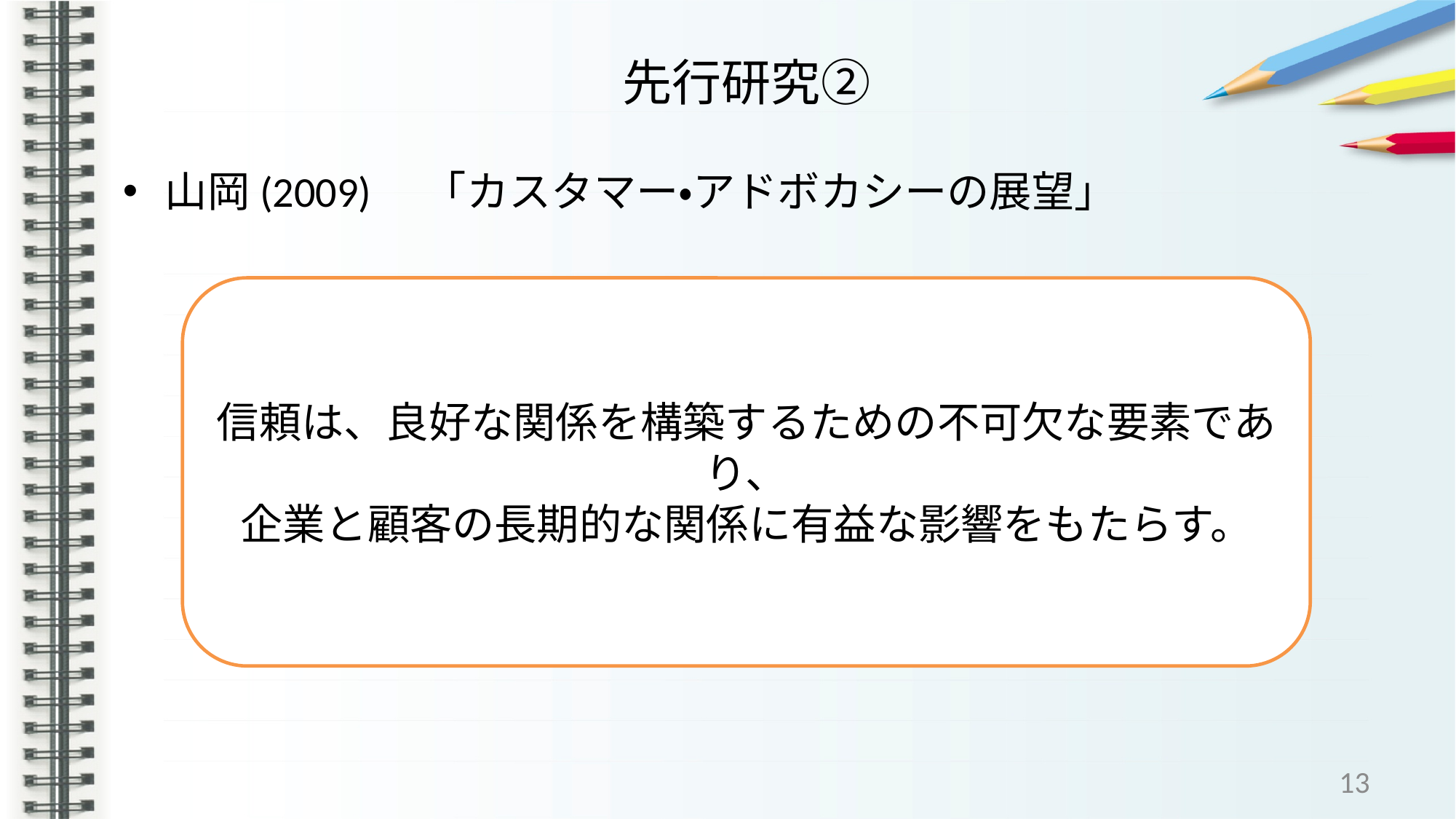

# 先行研究②
山岡(2009)　「カスタマー・アドボカシーの展望」
信頼は、良好な関係を構築するための不可欠な要素であり、
企業と顧客の長期的な関係に有益な影響をもたらす。
13